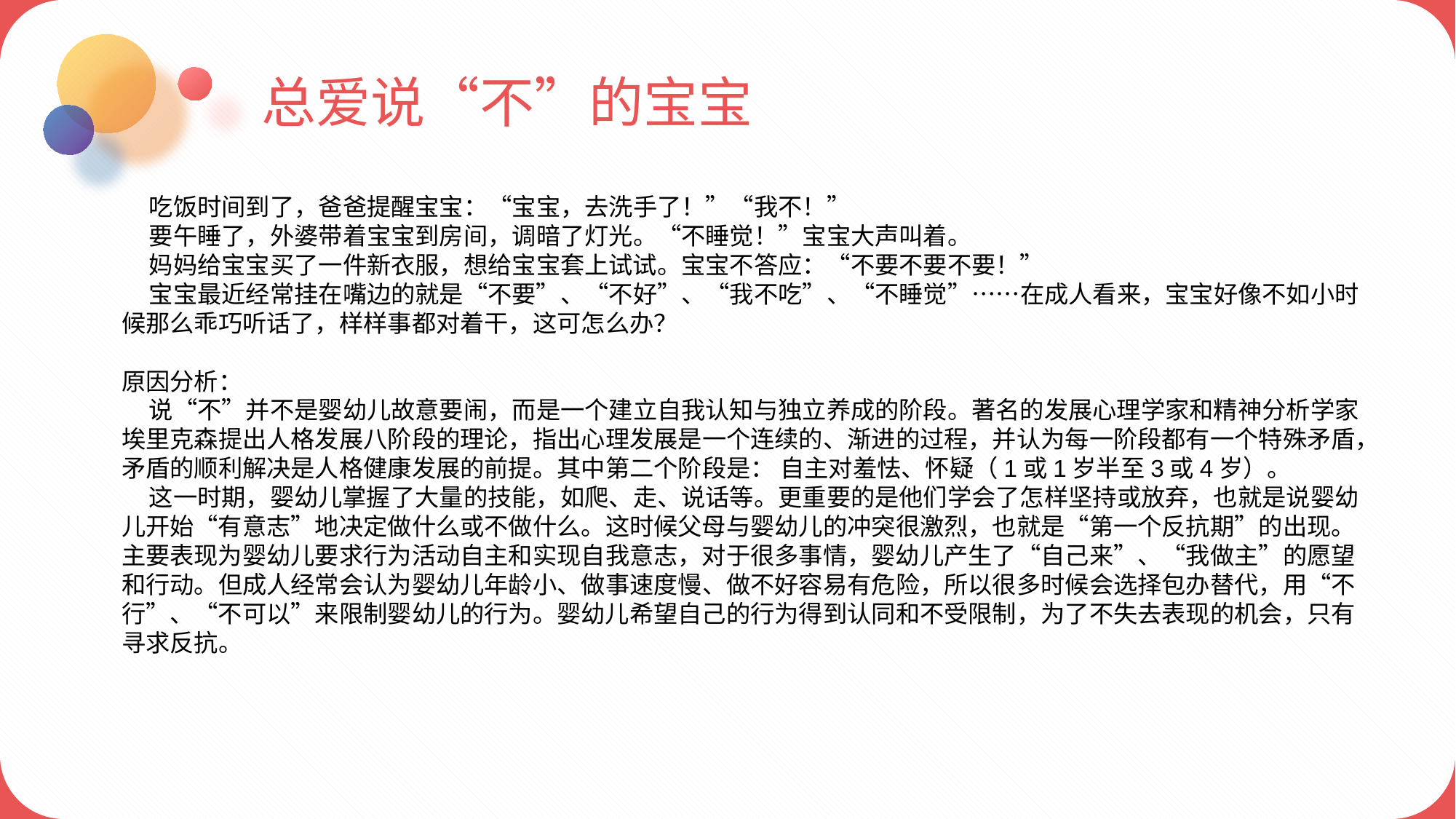

总爱说“不”的宝宝
    吃饭时间到了，爸爸提醒宝宝：“宝宝，去洗手了！”“我不！”
    要午睡了，外婆带着宝宝到房间，调暗了灯光。“不睡觉！”宝宝大声叫着。
    妈妈给宝宝买了一件新衣服，想给宝宝套上试试。宝宝不答应：“不要不要不要！”
    宝宝最近经常挂在嘴边的就是“不要”、“不好”、“我不吃”、“不睡觉”……在成人看来，宝宝好像不如小时候那么乖巧听话了，样样事都对着干，这可怎么办？

原因分析：
    说“不”并不是婴幼儿故意要闹，而是一个建立自我认知与独立养成的阶段。著名的发展心理学家和精神分析学家埃里克森提出人格发展八阶段的理论，指出心理发展是一个连续的、渐进的过程，并认为每一阶段都有一个特殊矛盾，矛盾的顺利解决是人格健康发展的前提。其中第二个阶段是： 自主对羞怯、怀疑（1或1岁半至3或4岁）。
    这一时期，婴幼儿掌握了大量的技能，如爬、走、说话等。更重要的是他们学会了怎样坚持或放弃，也就是说婴幼儿开始“有意志”地决定做什么或不做什么。这时候父母与婴幼儿的冲突很激烈，也就是“第一个反抗期”的出现。主要表现为婴幼儿要求行为活动自主和实现自我意志，对于很多事情，婴幼儿产生了“自己来”、“我做主”的愿望和行动。但成人经常会认为婴幼儿年龄小、做事速度慢、做不好容易有危险，所以很多时候会选择包办替代，用“不行”、“不可以”来限制婴幼儿的行为。婴幼儿希望自己的行为得到认同和不受限制，为了不失去表现的机会，只有寻求反抗。